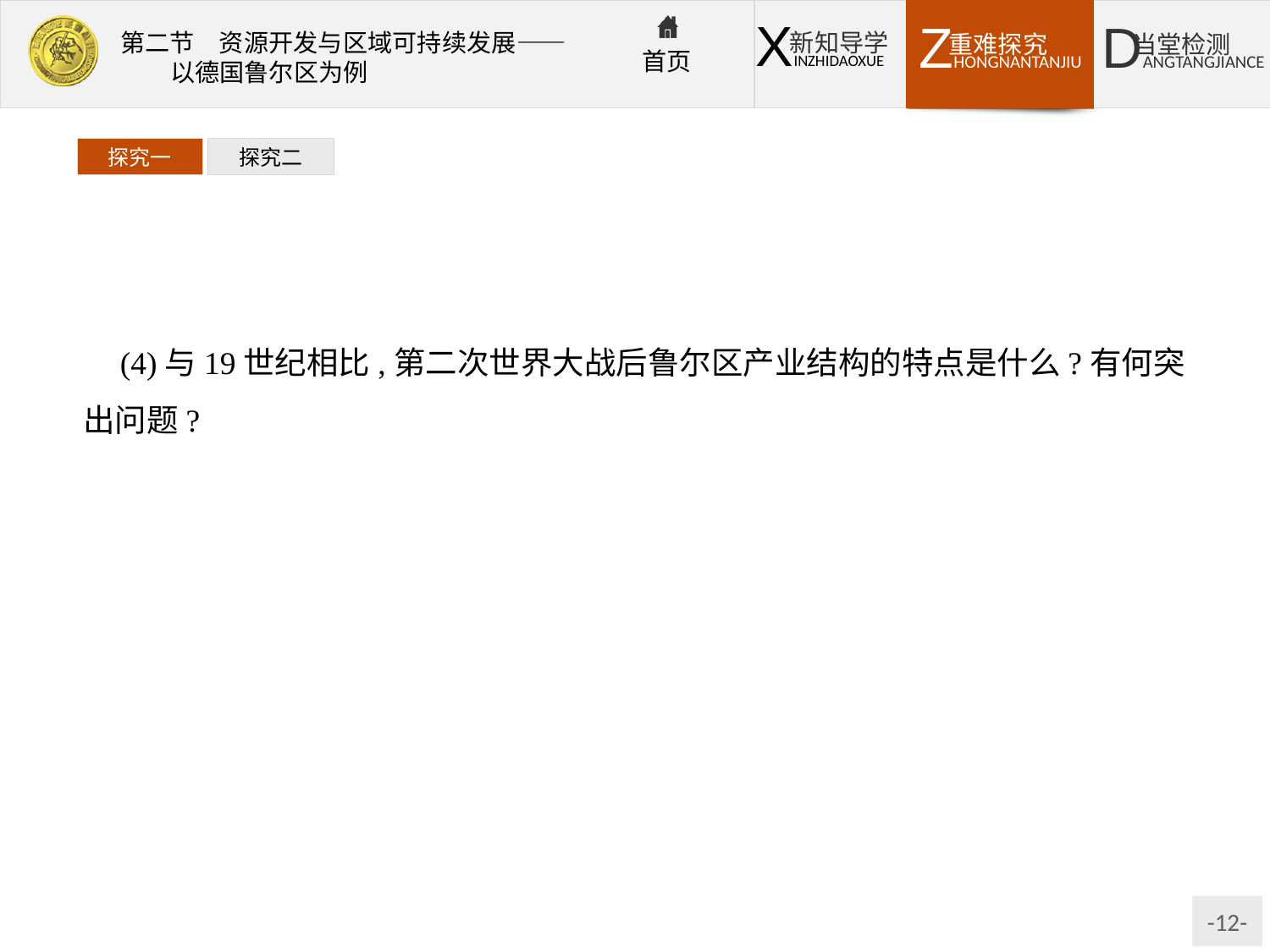

探究一
探究二
(4)与19世纪相比,第二次世界大战后鲁尔区产业结构的特点是什么?有何突出问题?
提示特点:以煤炭工业为基础、以钢铁工业为主导,并高度集中于少数重工业部门。
问题:生产结构单一,某一工业部门生产的衰落,将会引起全区生产的衰落。因此,生产结构单一是鲁尔区经济衰落的内在原因。